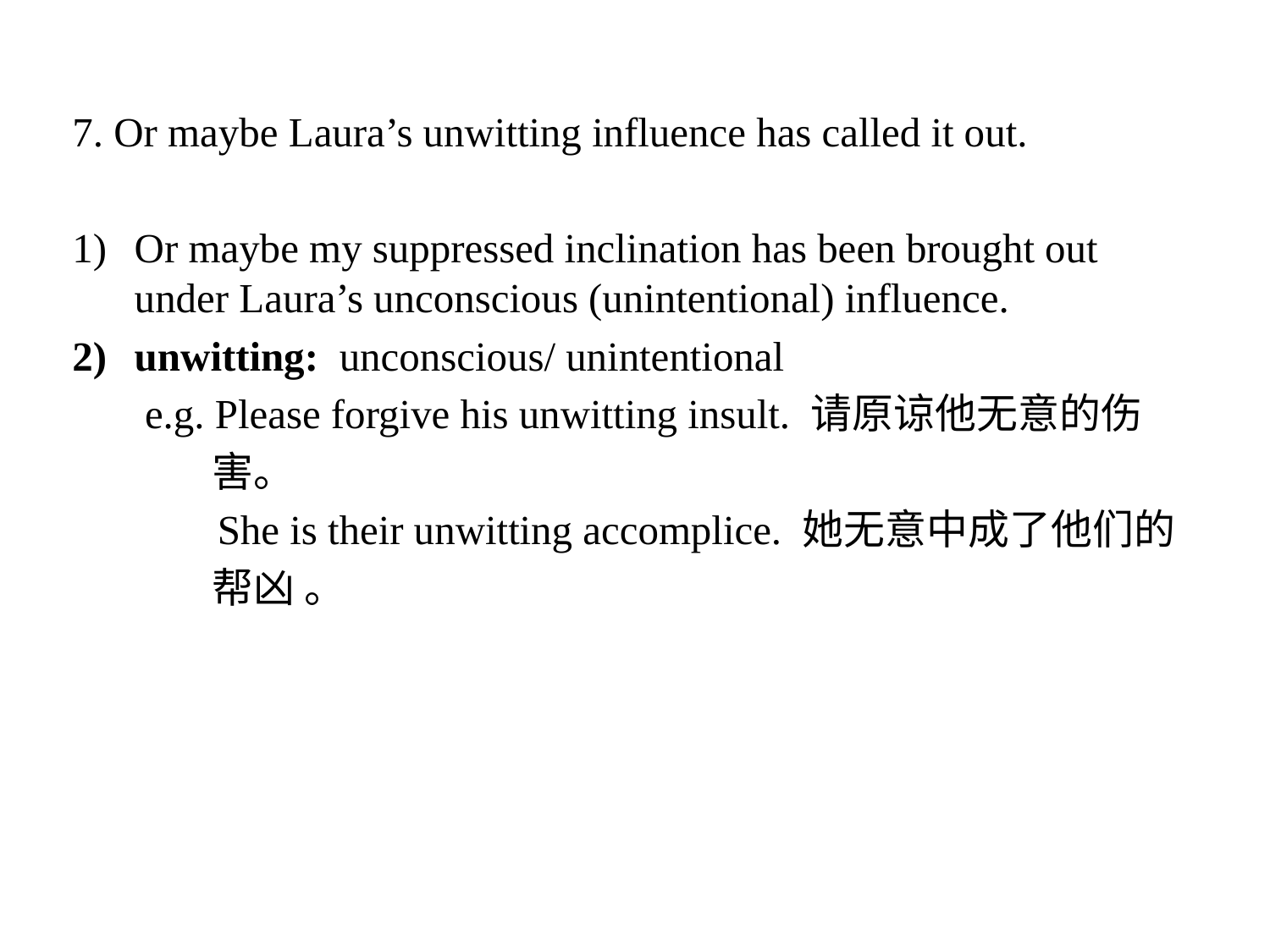

7. Or maybe Laura’s unwitting influence has called it out.

Or maybe my suppressed inclination has been brought out under Laura’s unconscious (unintentional) influence.
unwitting:  unconscious/ unintentional
       e.g. Please forgive his unwitting insult. 请原谅他无意的伤
              害。
              She is their unwitting accomplice. 她无意中成了他们的
              帮凶 。